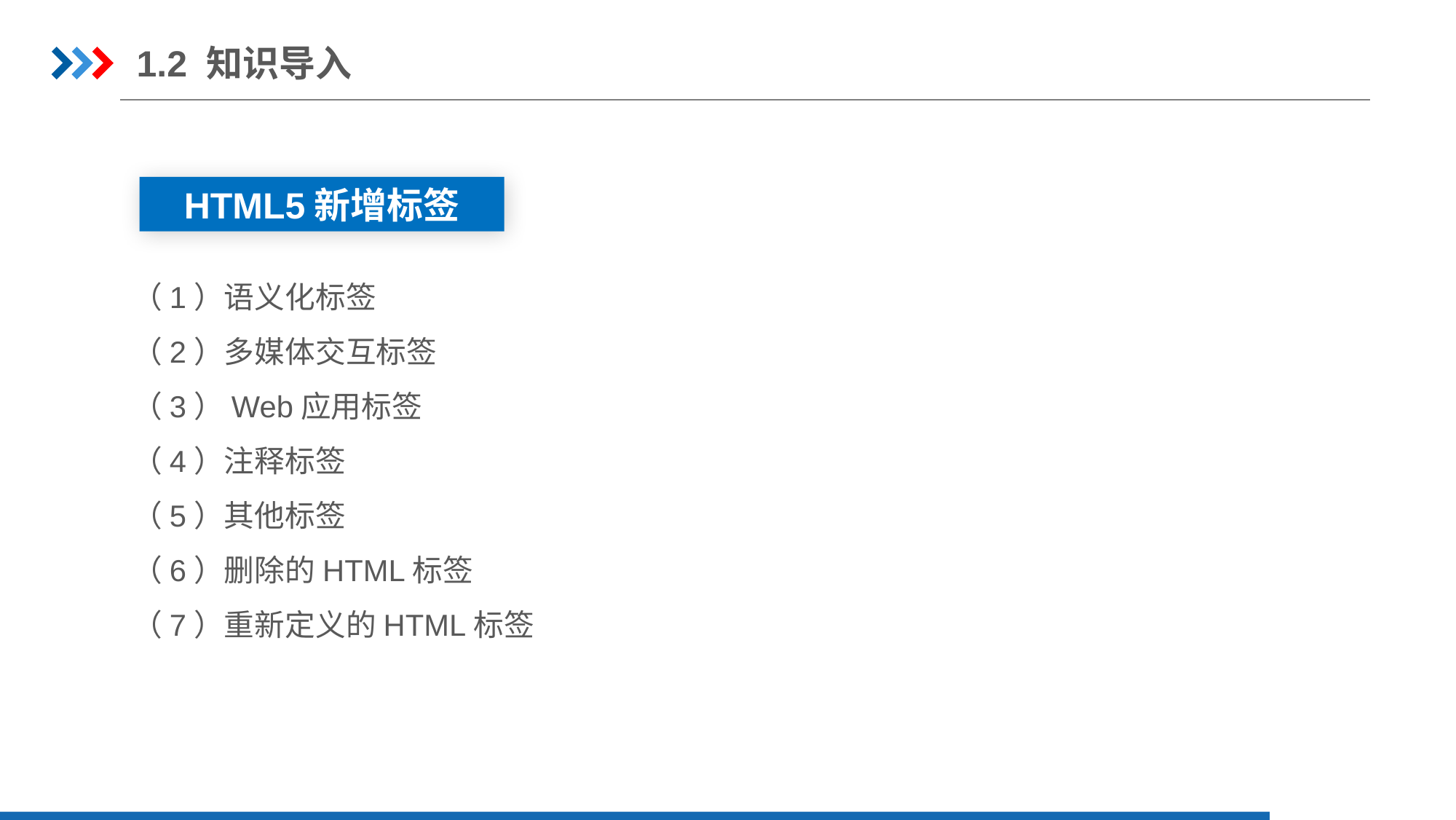

1.2 知识导入
HTML5新增标签
（1）语义化标签
（2）多媒体交互标签
（3）Web应用标签
（4）注释标签
（5）其他标签
（6）删除的HTML标签
（7）重新定义的HTML标签